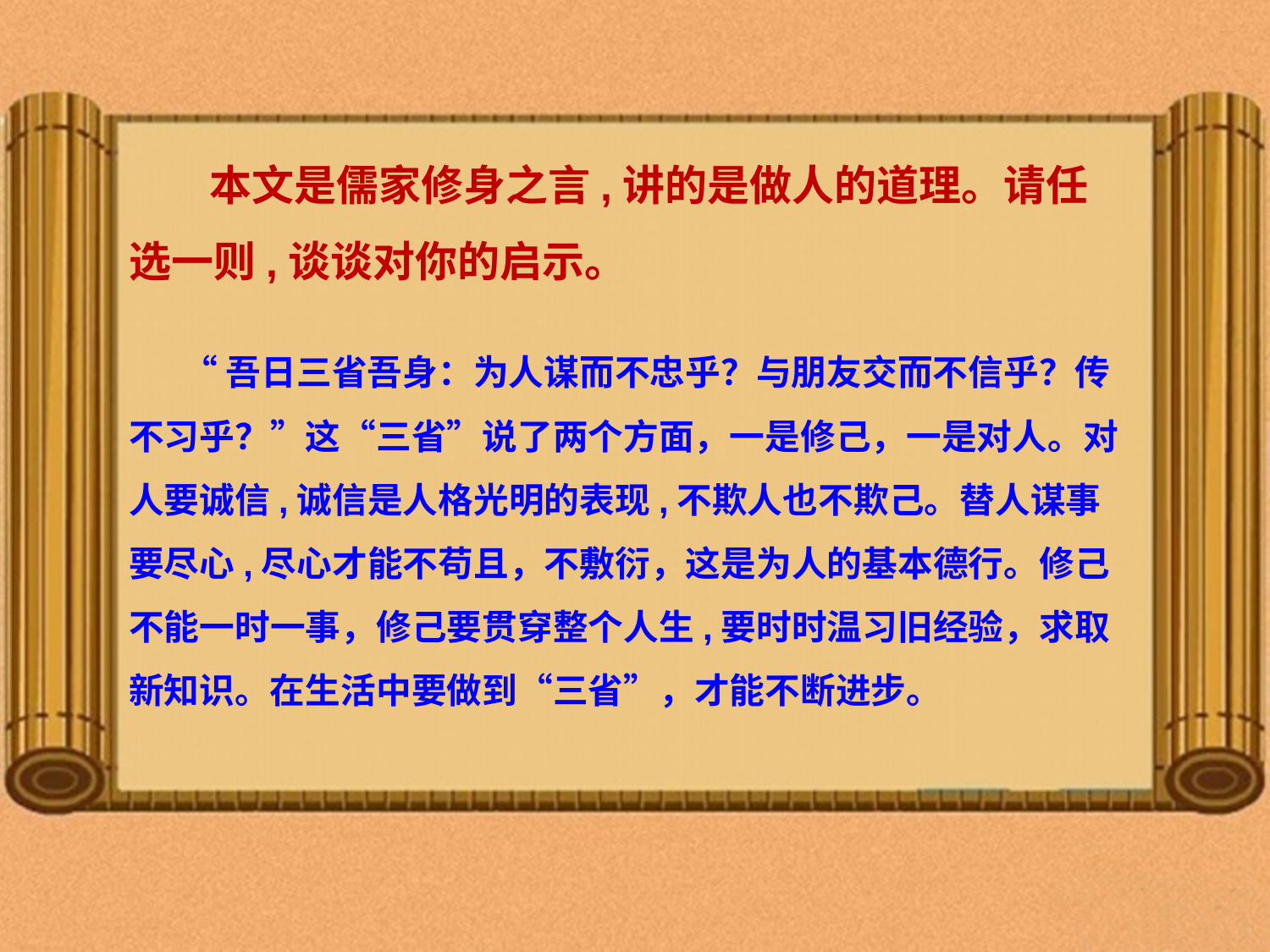

本文是儒家修身之言,讲的是做人的道理。请任选一则,谈谈对你的启示。
      “吾日三省吾身：为人谋而不忠乎？与朋友交而不信乎？传不习乎？”这“三省”说了两个方面，一是修己，一是对人。对人要诚信,诚信是人格光明的表现,不欺人也不欺己。替人谋事要尽心,尽心才能不苟且，不敷衍，这是为人的基本德行。修己不能一时一事，修己要贯穿整个人生,要时时温习旧经验，求取新知识。在生活中要做到“三省”，才能不断进步。